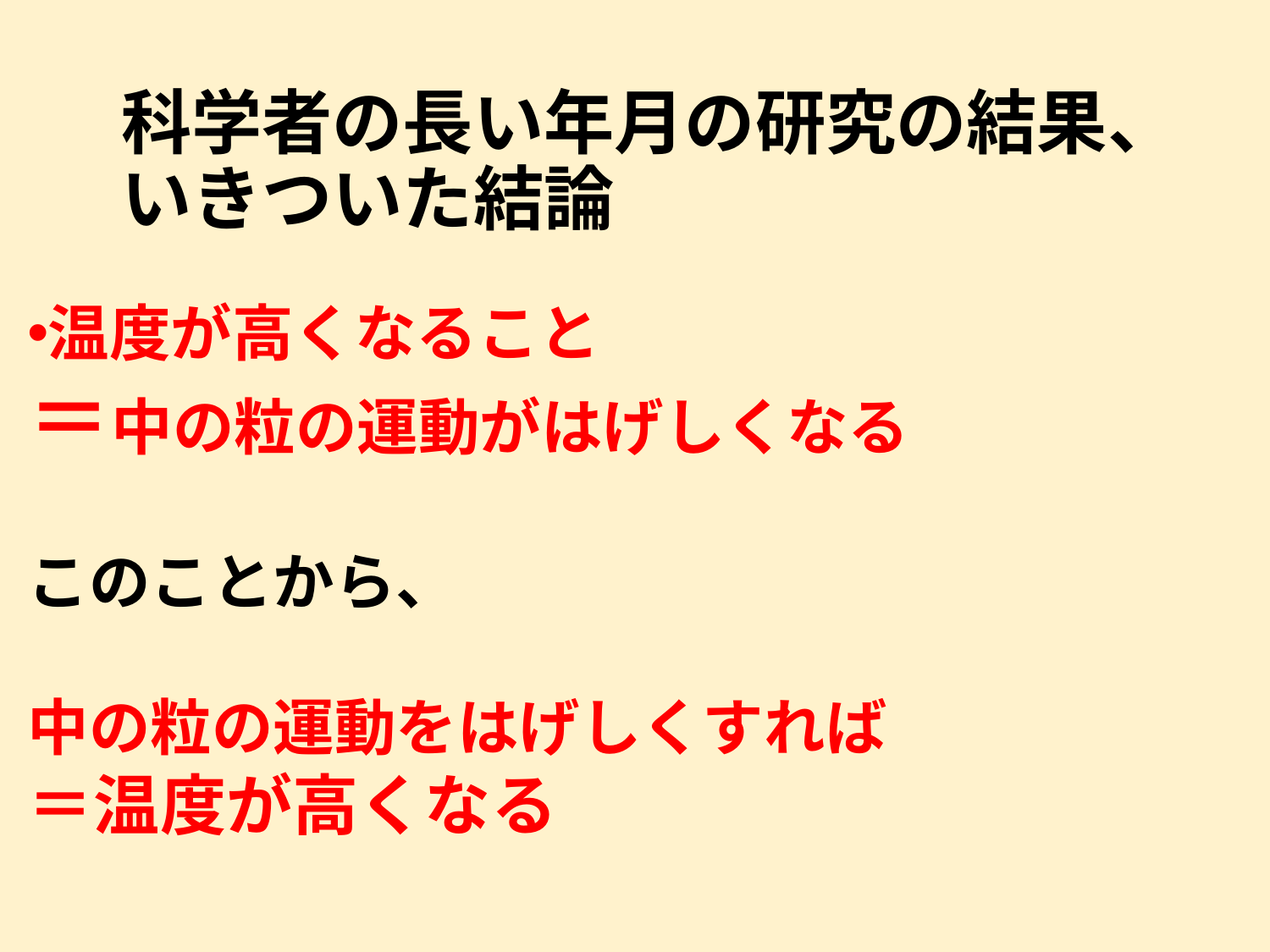

科学者の長い年月の研究の結果、
いきついた結論
温度が高くなること
＝中の粒の運動がはげしくなる

このことから、

中の粒の運動をはげしくすれば
＝温度が高くなる